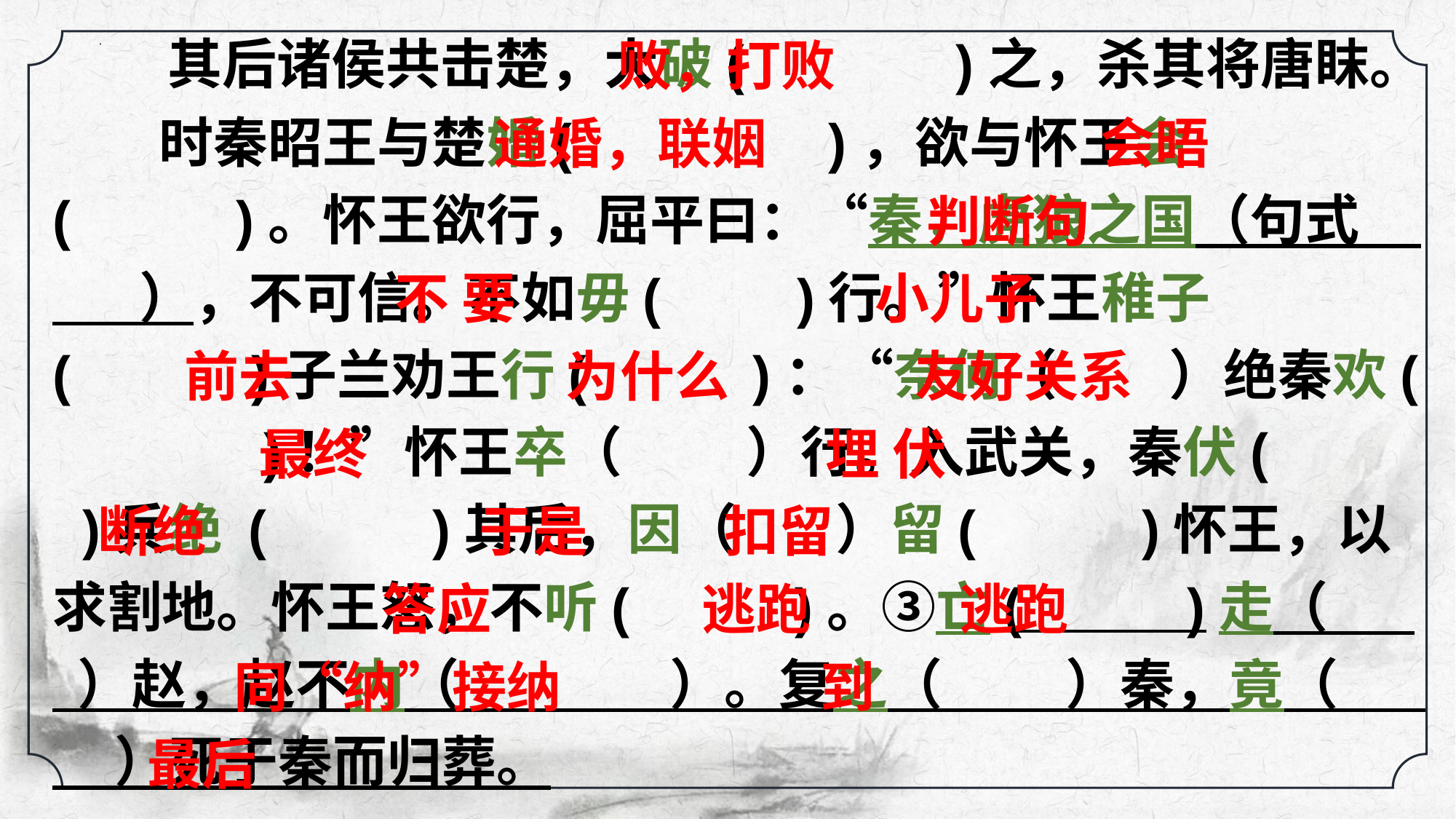

败，打败
                                      通婚，联姻                           会晤
                                                                         判断句
                              不 要                             小儿子
             前去                      为什么               友好关系
                   最终                                     埋 伏
      断绝                      于是           扣留
                             答应                 逃跑            逃跑
                 同“纳”接纳                     到
          最后
     其后诸侯共击楚，大破(              )之，杀其将唐眜。
     时秦昭王与楚婚(                 )，欲与怀王会(           )。怀王欲行，屈平曰：“秦，虎狼之国（句式             ），不可信。不如毋(         )行。”怀王稚子(            )子兰劝王行(           )：“奈何（         ）绝秦欢(               )！”怀王卒（          ）行。入武关，秦伏(             )兵绝 (           )其后，因（        ）留(           )怀王，以求割地。怀王怒，不听(           )。③亡(           )走（          ）赵，赵不内（                 ）。复之（          ）秦，竟（             ）死于秦而归葬。